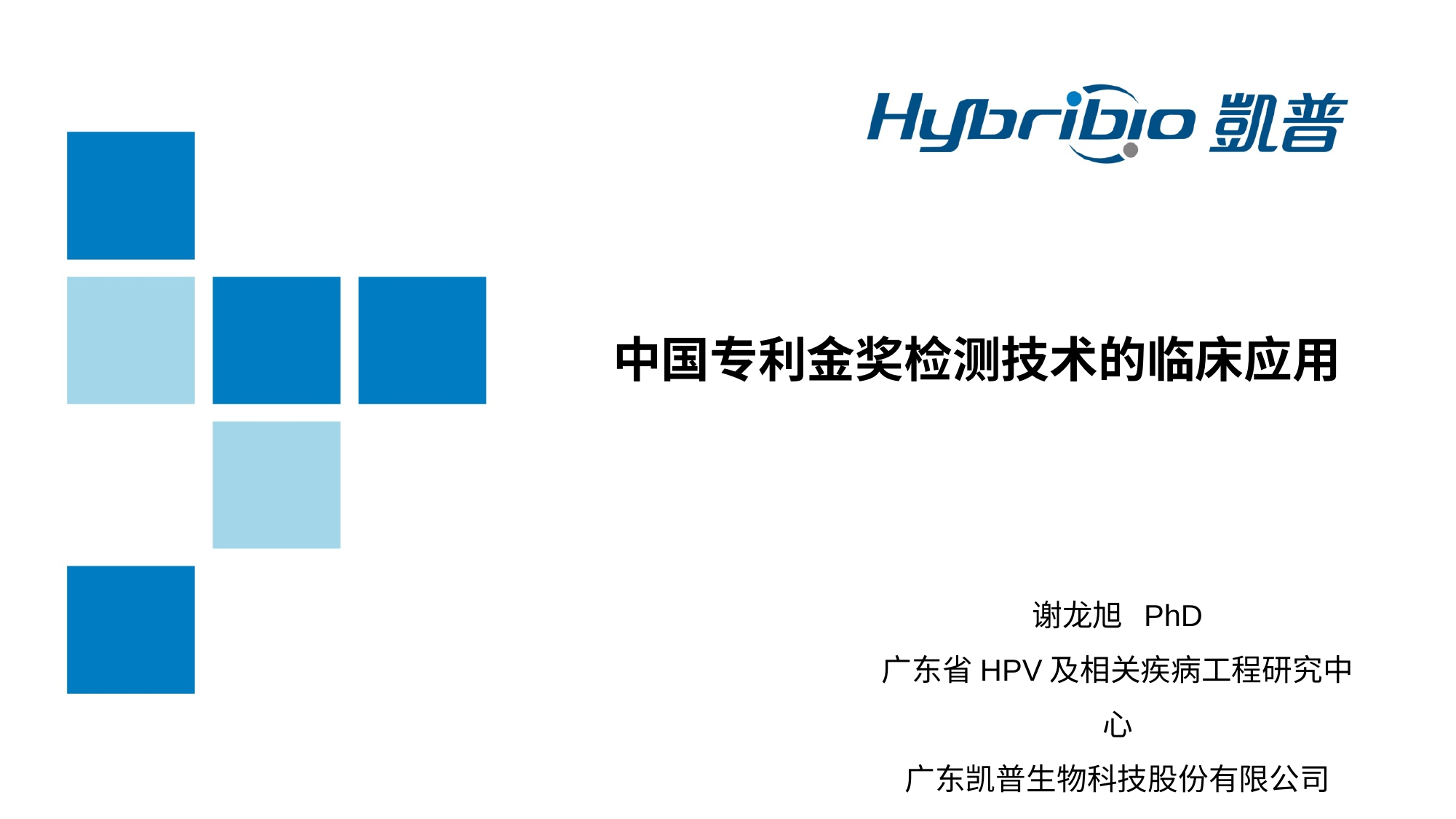

中国专利金奖检测技术的临床应用
谢龙旭  PhD
广东省HPV及相关疾病工程研究中心
广东凯普生物科技股份有限公司